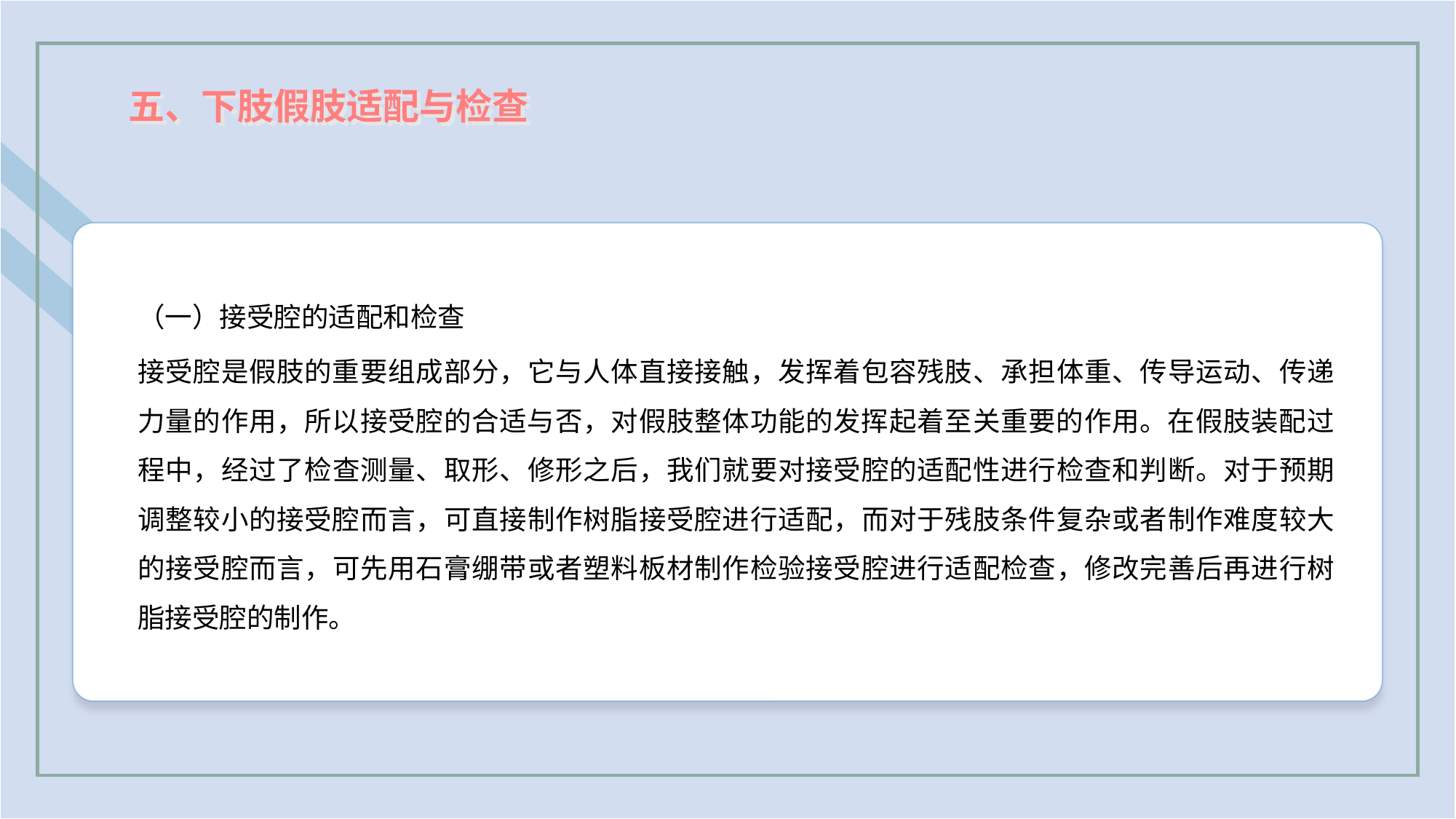

五、下肢假肢适配与检查

（一）接受腔的适配和检查
接受腔是假肢的重要组成部分，它与人体直接接触，发挥着包容残肢、承担体重、传导运动、传递力量的作用，所以接受腔的合适与否，对假肢整体功能的发挥起着至关重要的作用。在假肢装配过程中，经过了检查测量、取形、修形之后，我们就要对接受腔的适配性进行检查和判断。对于预期调整较小的接受腔而言，可直接制作树脂接受腔进行适配，而对于残肢条件复杂或者制作难度较大的接受腔而言，可先用石膏绷带或者塑料板材制作检验接受腔进行适配检查，修改完善后再进行树脂接受腔的制作。